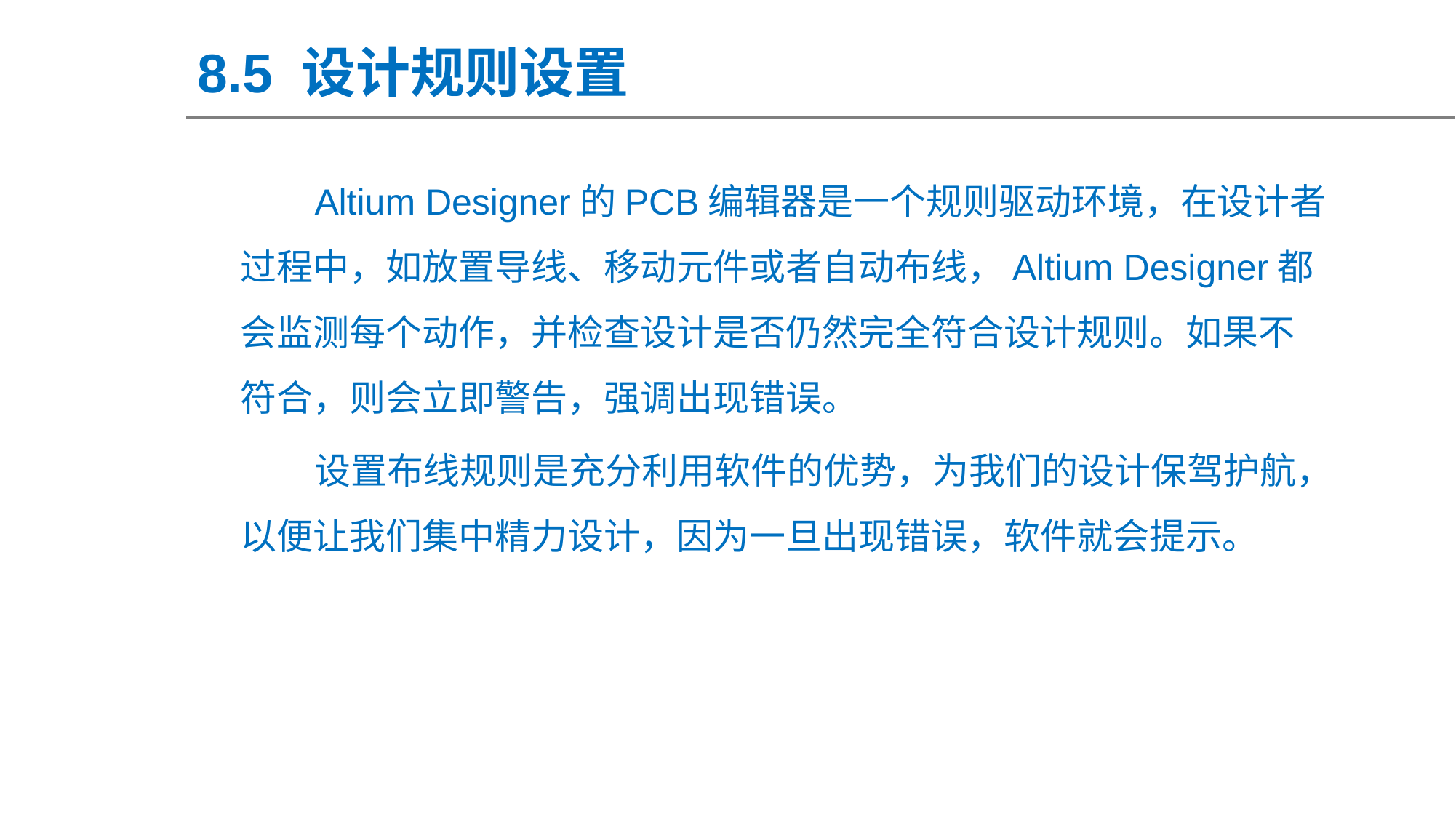

8.5 设计规则设置
Altium Designer的PCB编辑器是一个规则驱动环境，在设计者过程中，如放置导线、移动元件或者自动布线，Altium Designer都会监测每个动作，并检查设计是否仍然完全符合设计规则。如果不符合，则会立即警告，强调出现错误。
设置布线规则是充分利用软件的优势，为我们的设计保驾护航，以便让我们集中精力设计，因为一旦出现错误，软件就会提示。